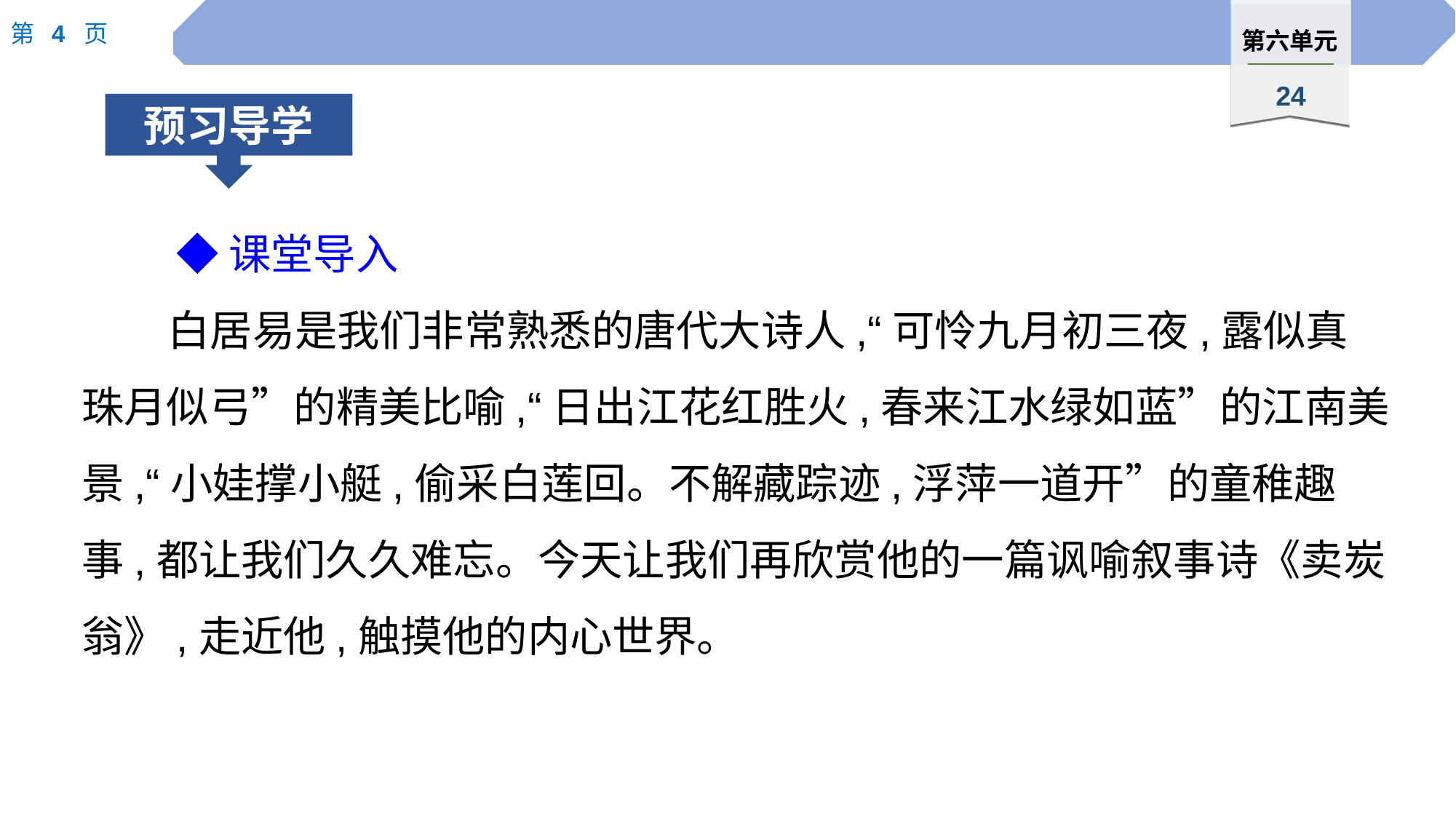

◆课堂导入

白居易是我们非常熟悉的唐代大诗人,“可怜九月初三夜,露似真珠月似弓”的精美比喻,“日出江花红胜火,春来江水绿如蓝”的江南美景,“小娃撑小艇,偷采白莲回。不解藏踪迹,浮萍一道开”的童稚趣事,都让我们久久难忘。今天让我们再欣赏他的一篇讽喻叙事诗《卖炭翁》,走近他,触摸他的内心世界。